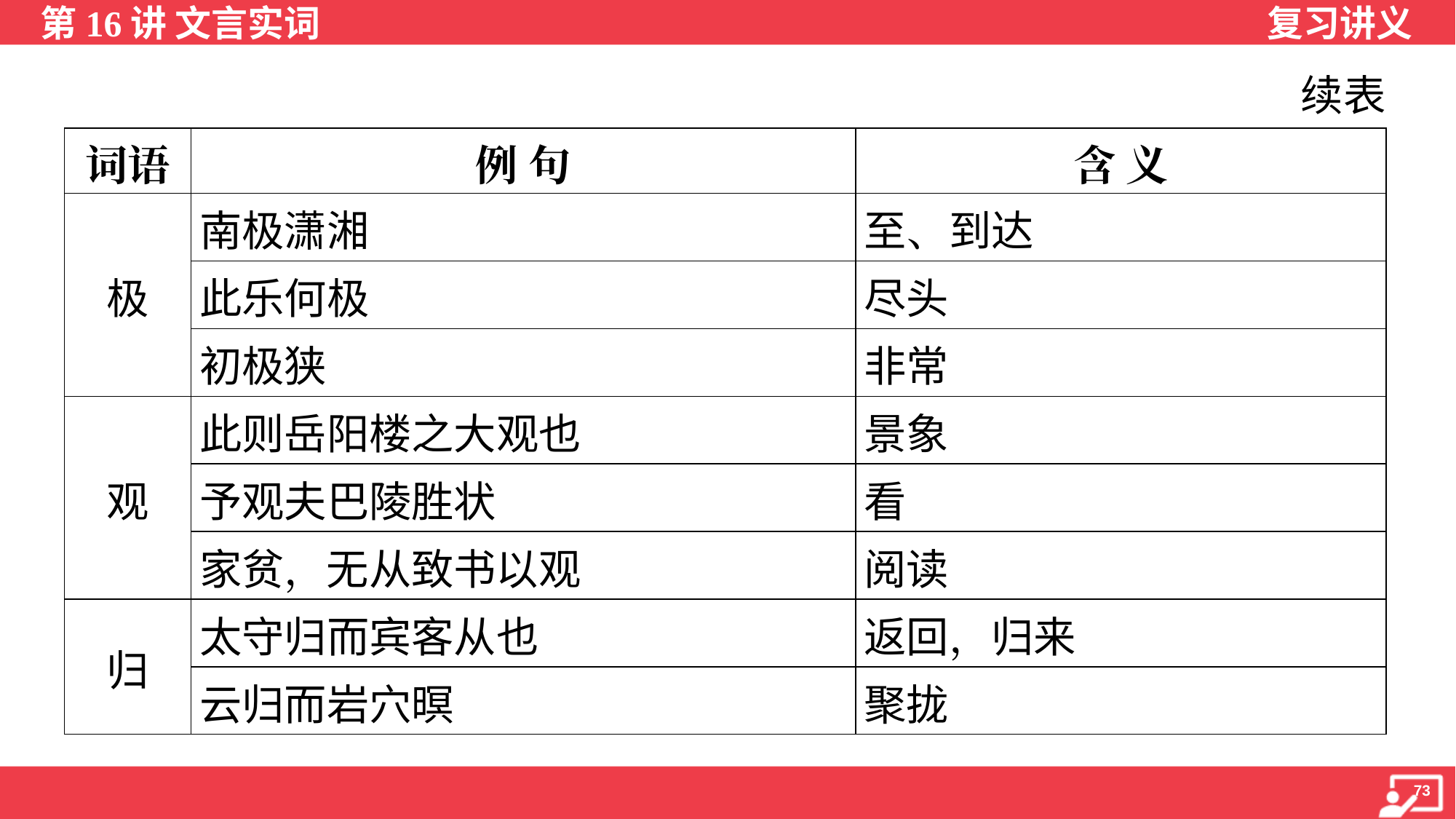

续表
| 词语 | 例 句 | 含 义 |
| --- | --- | --- |
| 极 | 南极潇湘 | 至、到达 |
|  | 此乐何极 | 尽头 |
|  | 初极狭 | 非常 |
| 观 | 此则岳阳楼之大观也 | 景象 |
|  | 予观夫巴陵胜状 | 看 |
|  | 家贫，无从致书以观 | 阅读 |
| 归 | 太守归而宾客从也 | 返回，归来 |
|  | 云归而岩穴暝 | 聚拢 |